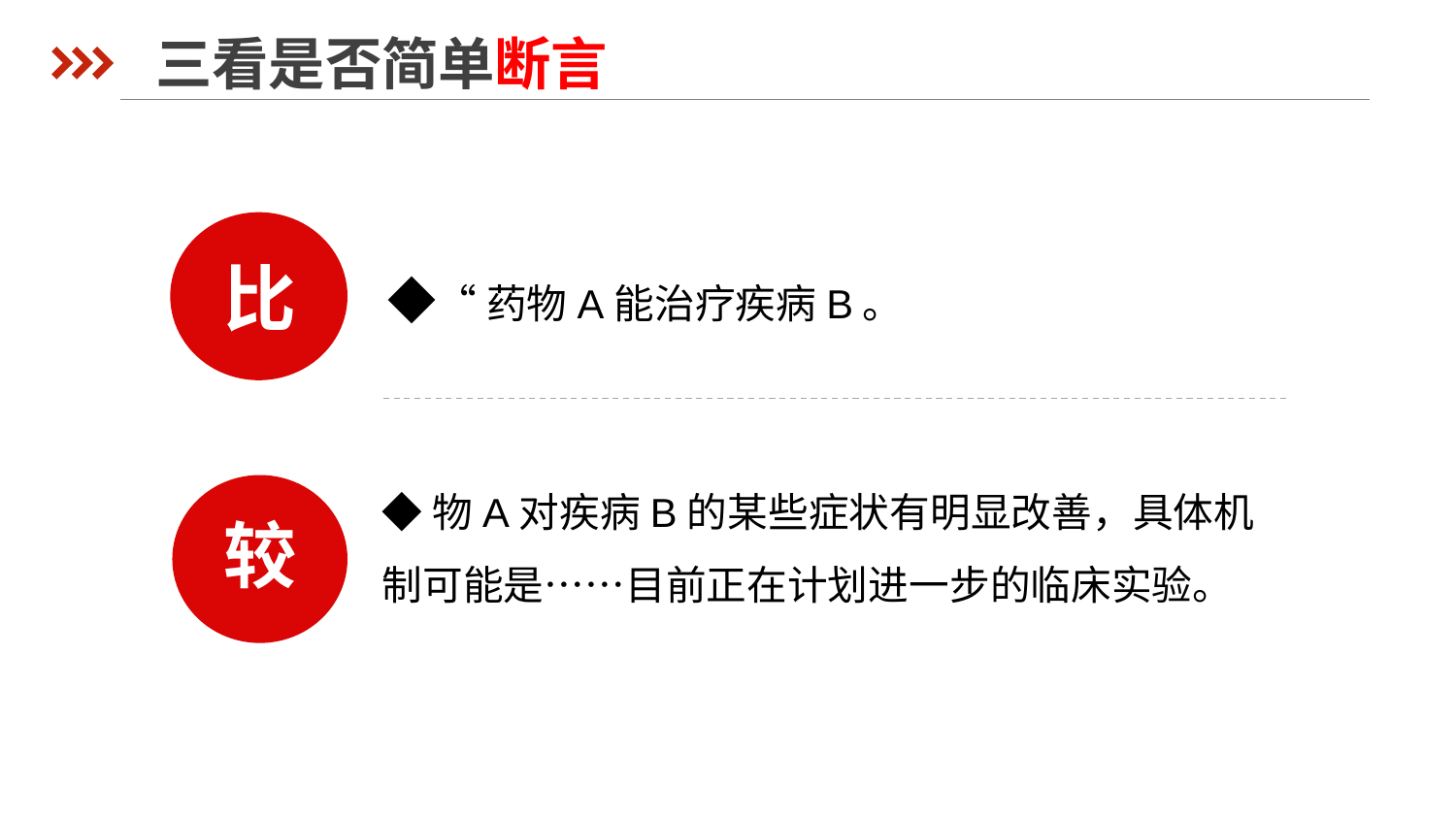

三看是否简单断言

◆“药物A能治疗疾病B。
比
◆物A对疾病B的某些症状有明显改善，具体机制可能是……目前正在计划进一步的临床实验。

较